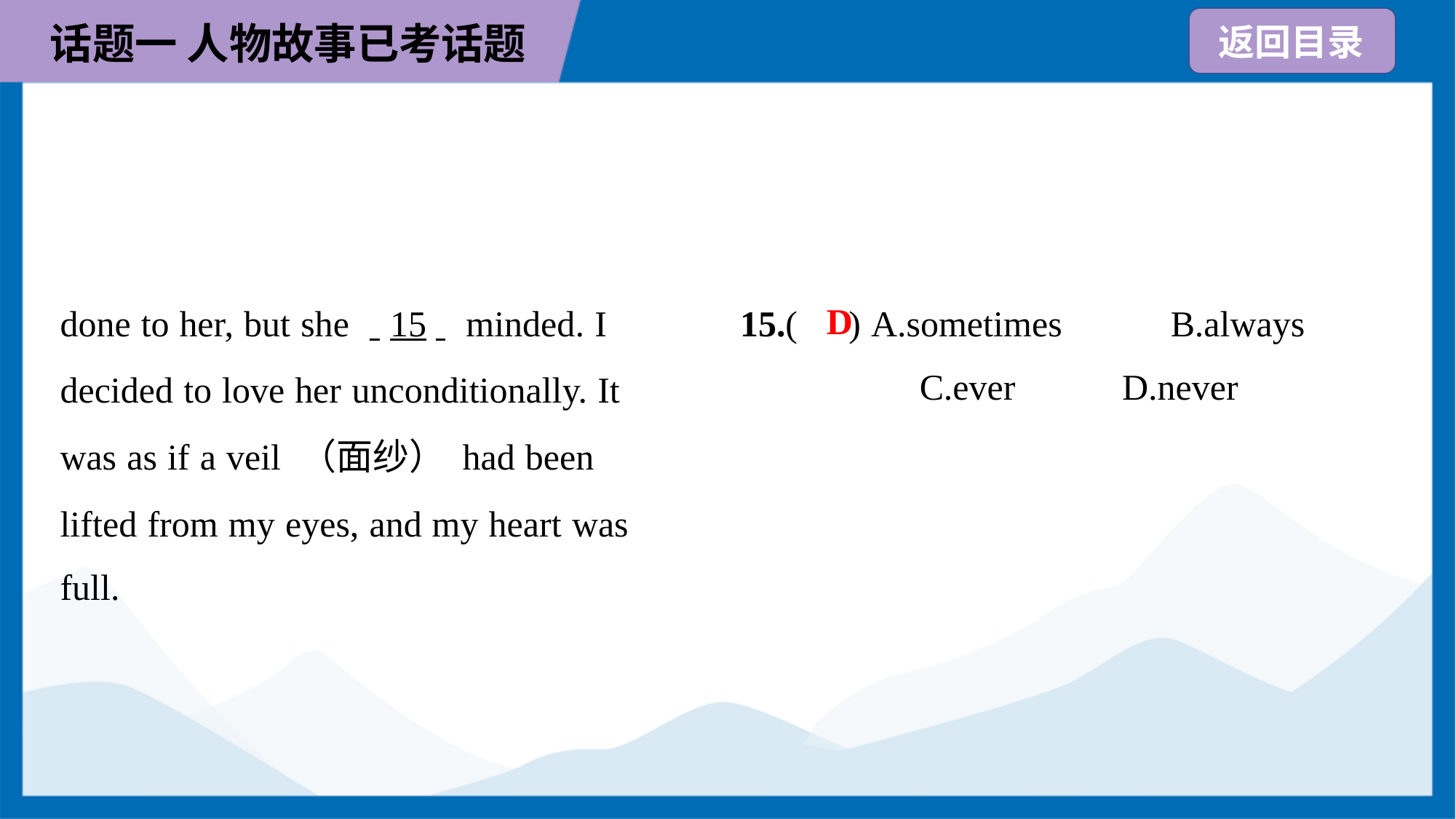

done to her, but she . .15. . minded. I
decided to love her unconditionally. It
was as if a veil （面纱） had been
lifted from my eyes, and my heart was
full.
15.(     ) A.sometimes	B.always
C.ever	D.never
D